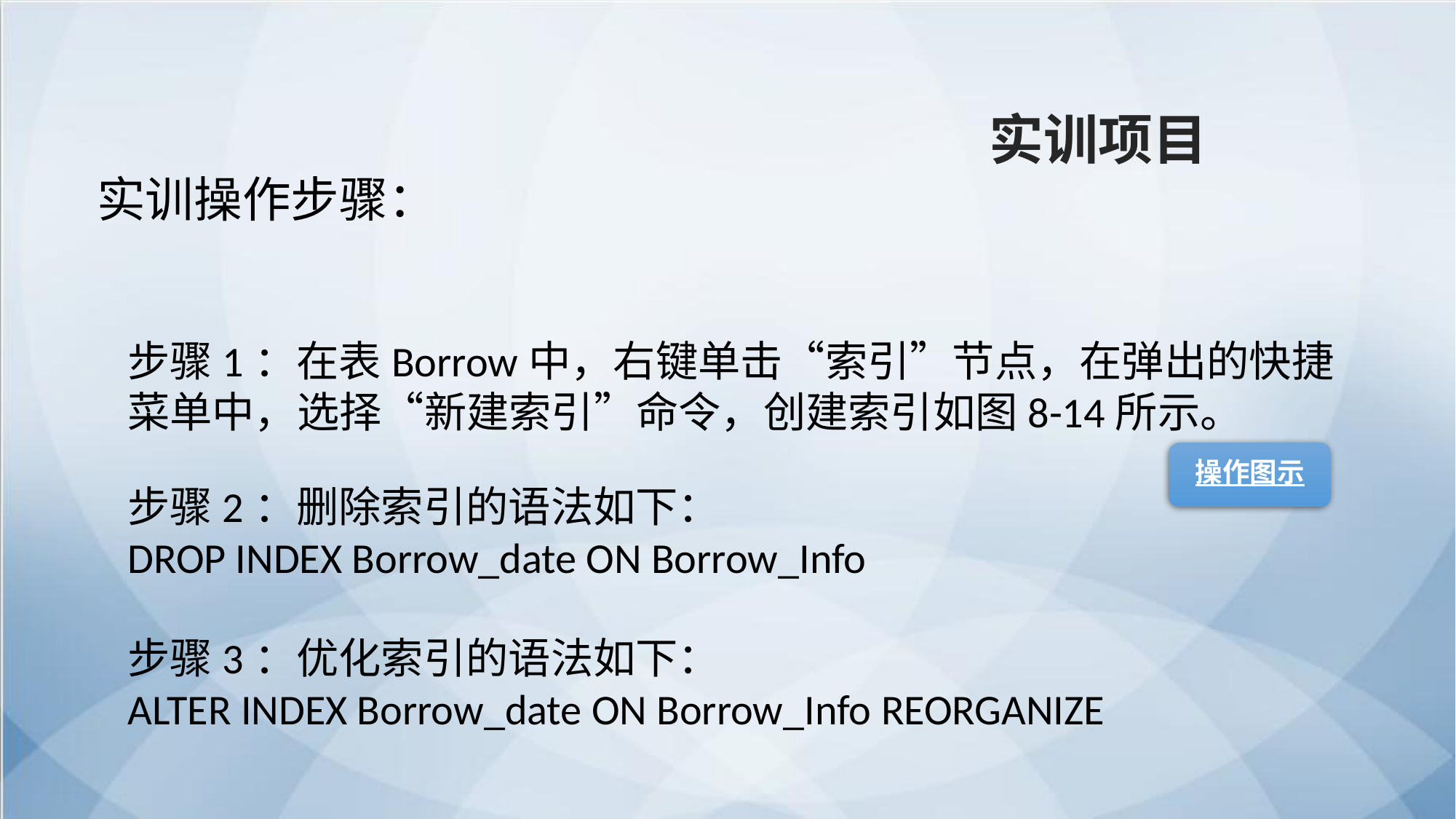

实训项目
实训操作步骤：
步骤1：在表Borrow中，右键单击“索引”节点，在弹出的快捷菜单中，选择“新建索引”命令，创建索引如图8-14所示。
操作图示
步骤2：删除索引的语法如下：
DROP INDEX Borrow_date ON Borrow_Info
步骤3：优化索引的语法如下：
ALTER INDEX Borrow_date ON Borrow_Info REORGANIZE